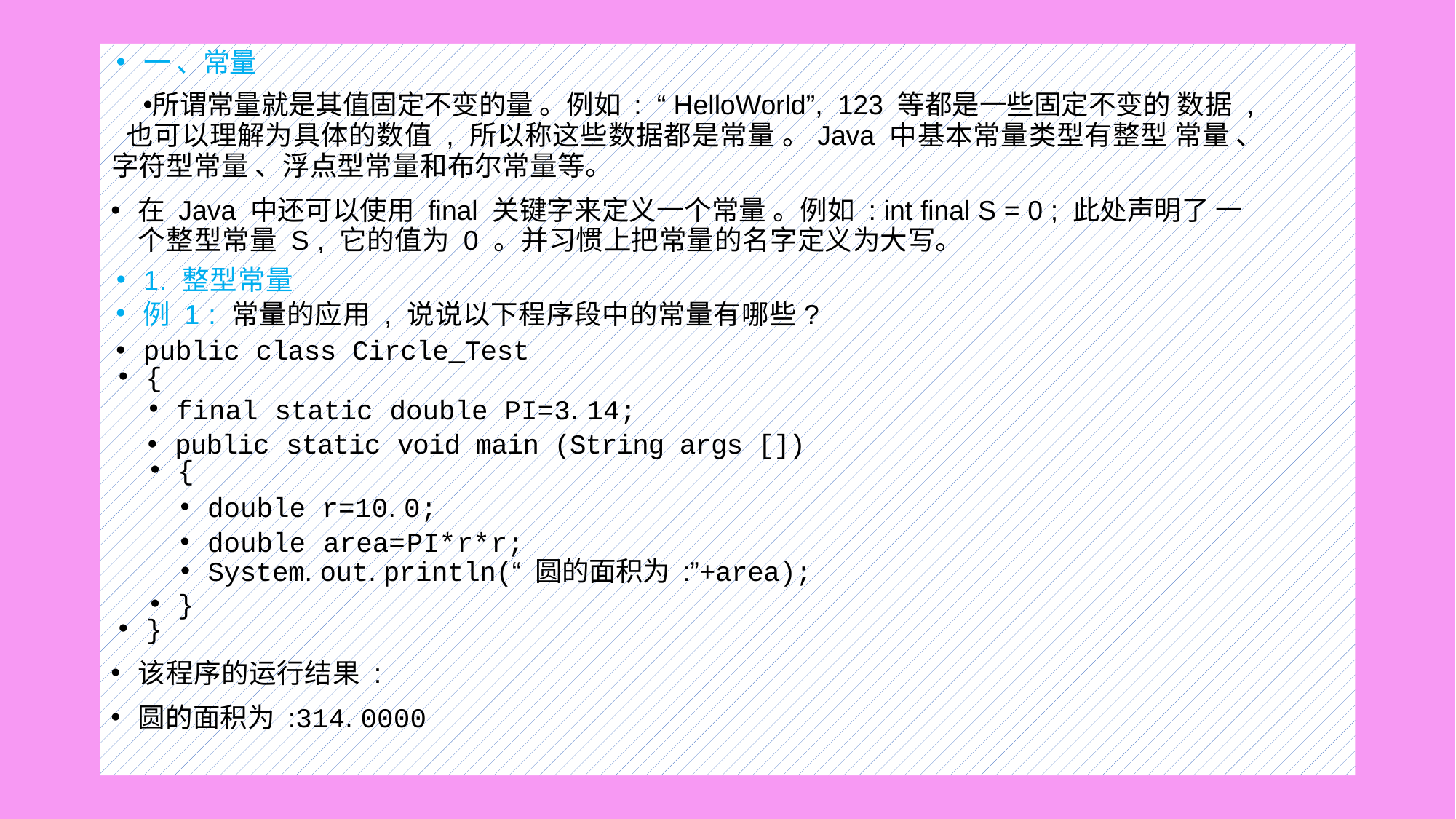

#
一 、常量
所谓常量就是其值固定不变的量 。例如 :  “ HelloWorld”,  123 等都是一些固定不变的 数据 , 也可以理解为具体的数值 , 所以称这些数据都是常量 。Java 中基本常量类型有整型 常量 、字符型常量 、浮点型常量和布尔常量等。
在 Java 中还可以使用 final 关键字来定义一个常量 。例如 : int final S = 0 ; 此处声明了 一个整型常量 S , 它的值为 0 。并习惯上把常量的名字定义为大写。
1. 整型常量
例 1 : 常量的应用 , 说说以下程序段中的常量有哪些?
public class Circle_Test
{
final static double PI=3. 14;
public static void main (String args [])
{
double r=10. 0;
double area=PI*r*r;
System. out. println(“ 圆的面积为 :”+area);
}
}
该程序的运行结果 :
圆的面积为 :314. 0000